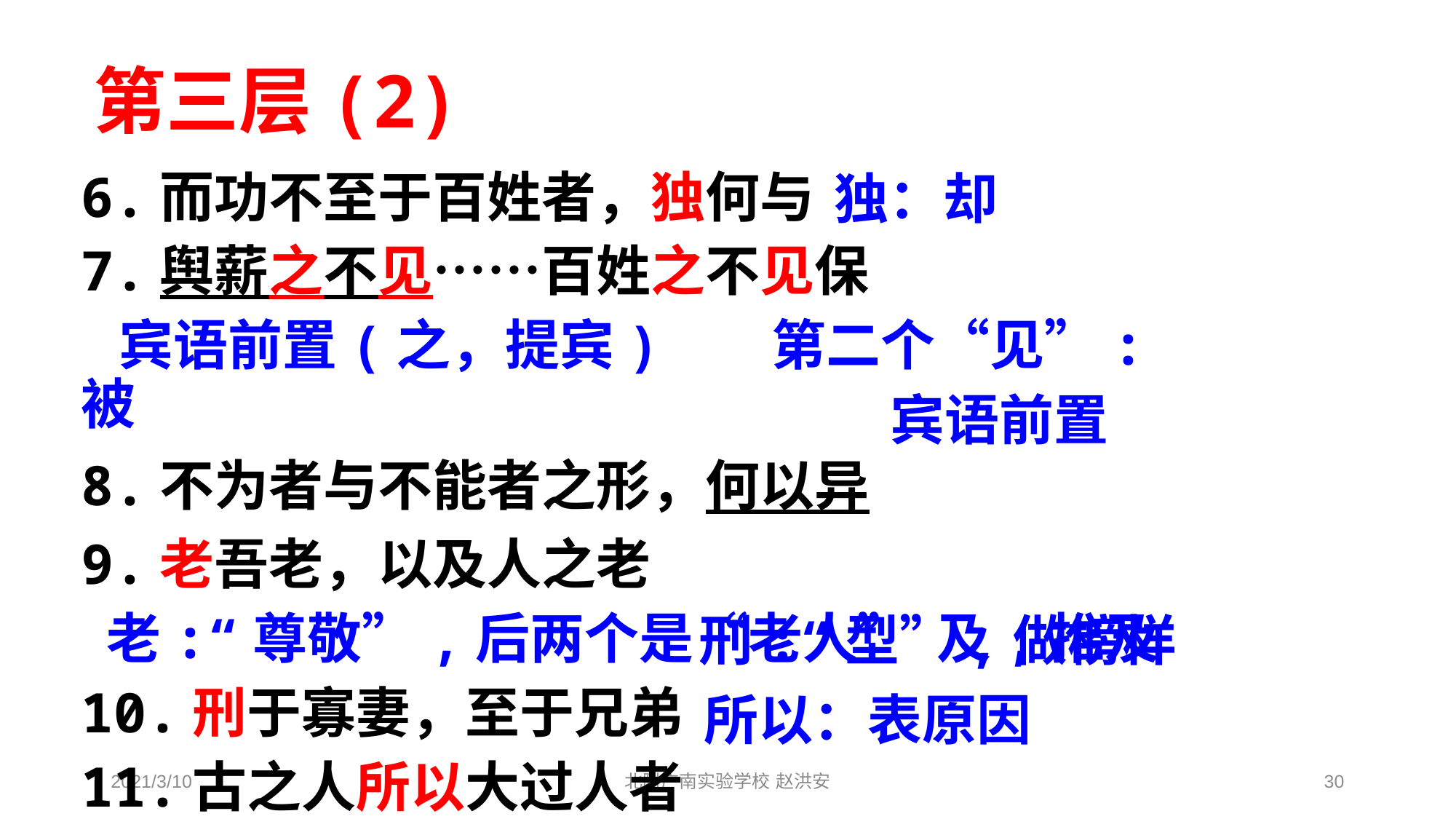

第三层(2)
独：却
6.而功不至于百姓者，独何与
7.舆薪之不见……百姓之不见保
  宾语前置(之，提宾)   第二个“见”:被
8.不为者与不能者之形，何以异
9.老吾老，以及人之老
 老:“尊敬”,后两个是“老人”  及,推及
10.刑于寡妻，至于兄弟
11.古之人所以大过人者
宾语前置
刑:“型”,做榜样
所以：表原因
2021/3/10
北附广南实验学校 赵洪安
30